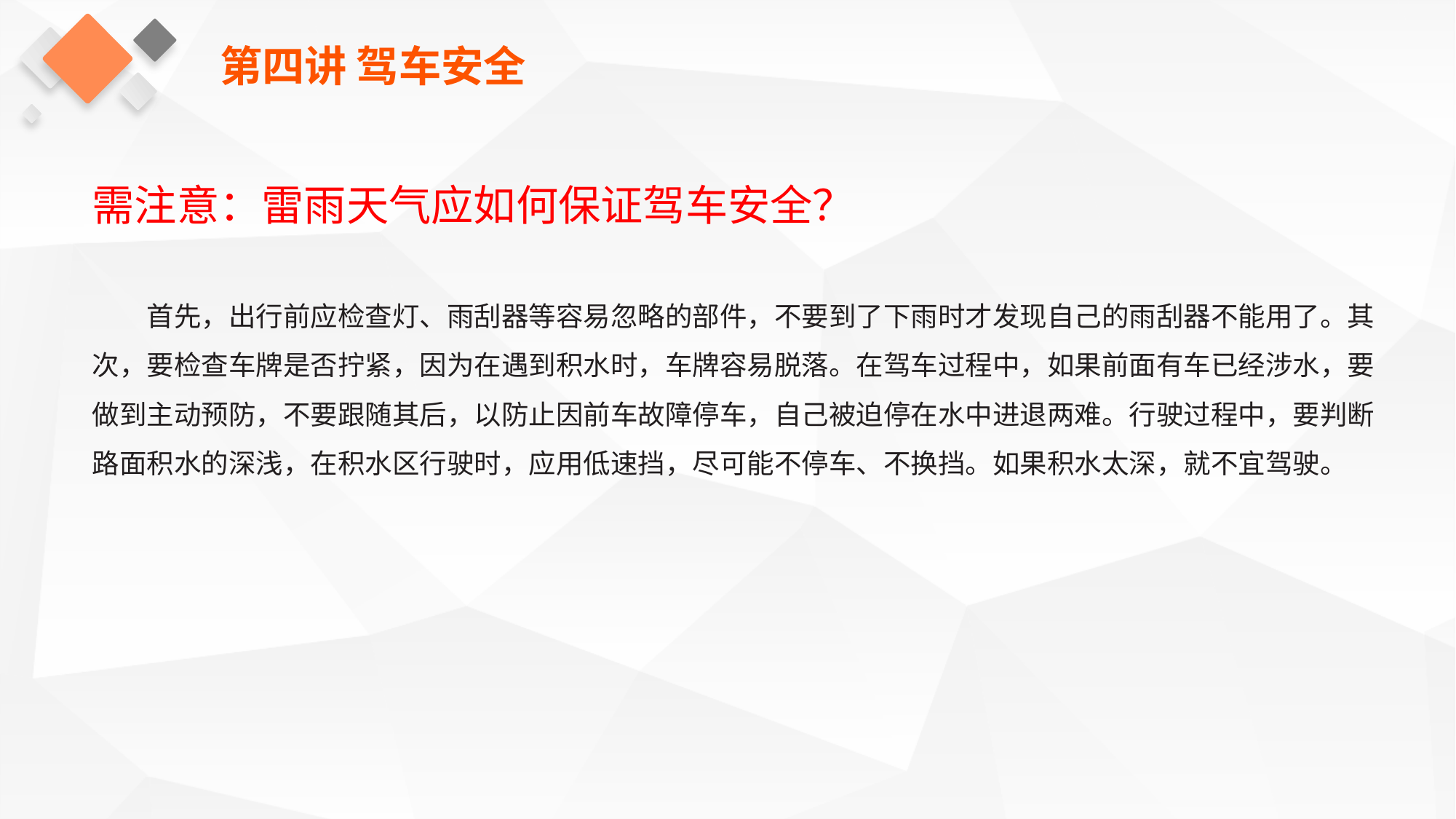

第四讲 驾车安全
需注意：雷雨天气应如何保证驾车安全？
首先，出行前应检查灯、雨刮器等容易忽略的部件，不要到了下雨时才发现自己的雨刮器不能用了。其次，要检查车牌是否拧紧，因为在遇到积水时，车牌容易脱落。在驾车过程中，如果前面有车已经涉水，要做到主动预防，不要跟随其后，以防止因前车故障停车，自己被迫停在水中进退两难。行驶过程中，要判断路面积水的深浅，在积水区行驶时，应用低速挡，尽可能不停车、不换挡。如果积水太深，就不宜驾驶。